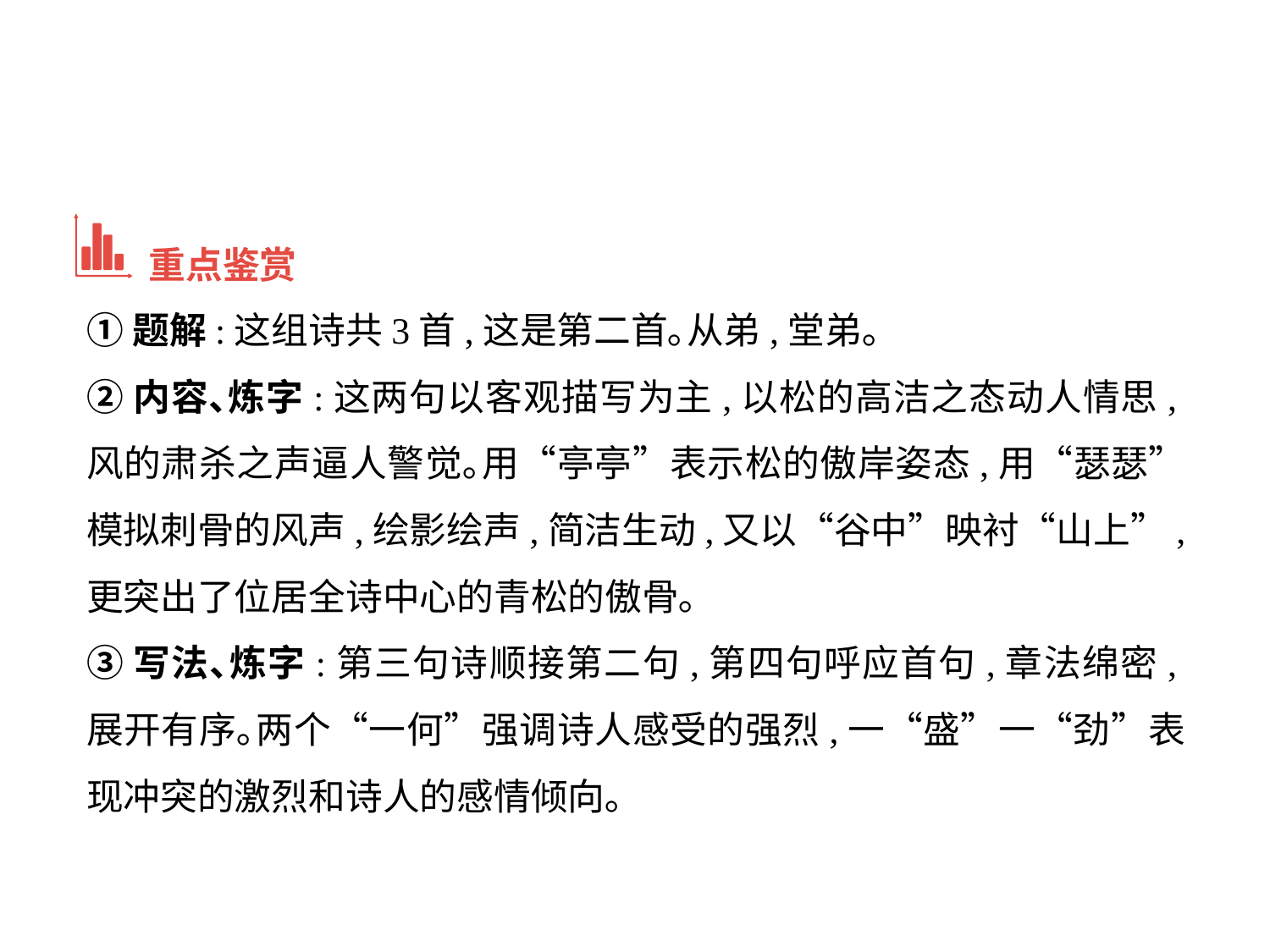

重点鉴赏
①题解:这组诗共3首,这是第二首｡从弟,堂弟｡
②内容､炼字:这两句以客观描写为主,以松的高洁之态动人情思,风的肃杀之声逼人警觉｡用“亭亭”表示松的傲岸姿态,用“瑟瑟”模拟刺骨的风声,绘影绘声,简洁生动,又以“谷中”映衬“山上”,更突出了位居全诗中心的青松的傲骨｡
③写法､炼字:第三句诗顺接第二句,第四句呼应首句,章法绵密,展开有序｡两个“一何”强调诗人感受的强烈,一“盛”一“劲”表现冲突的激烈和诗人的感情倾向｡